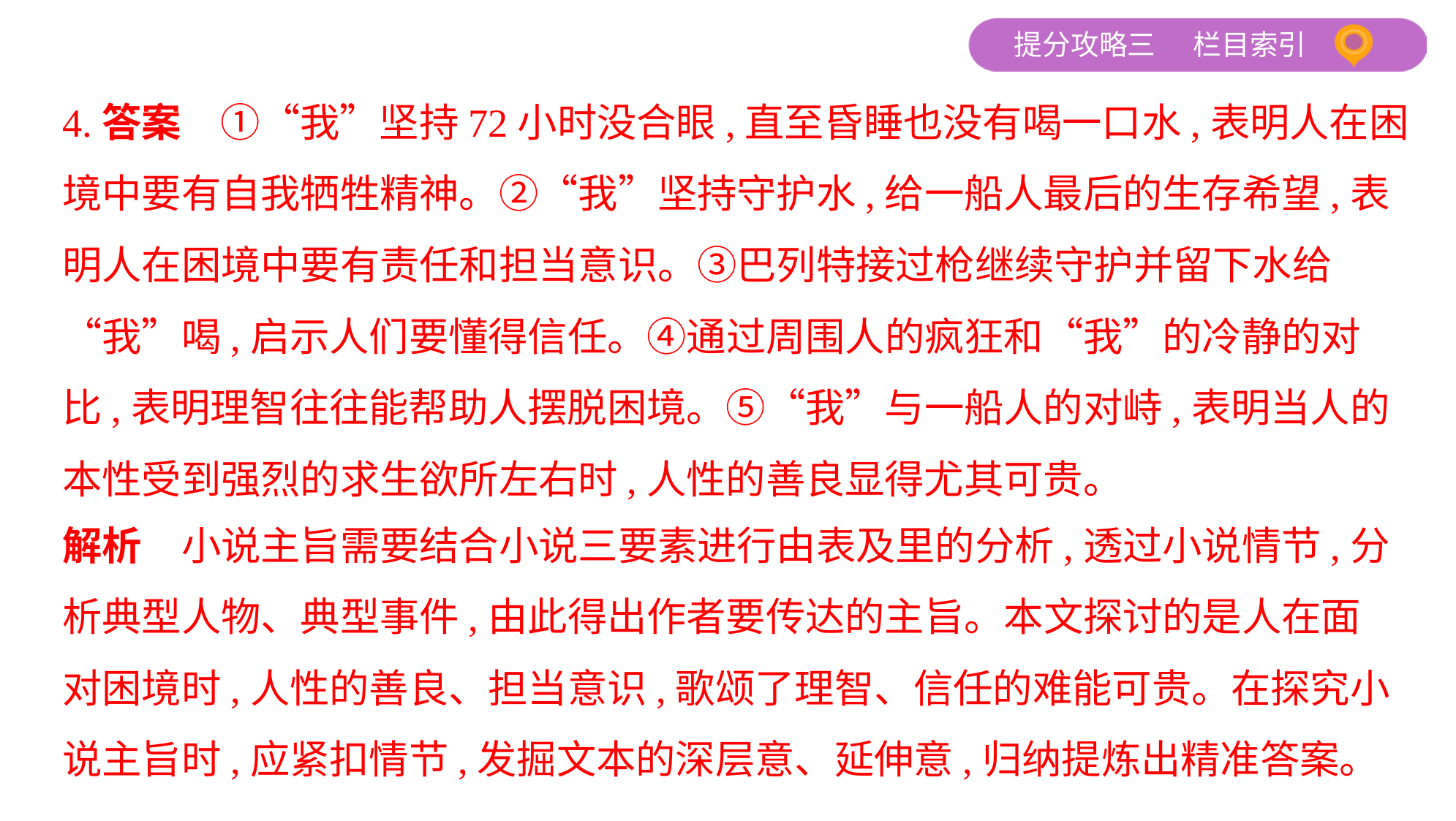

4.答案　①“我”坚持72小时没合眼,直至昏睡也没有喝一口水,表明人在困
境中要有自我牺牲精神。②“我”坚持守护水,给一船人最后的生存希望,表
明人在困境中要有责任和担当意识。③巴列特接过枪继续守护并留下水给
“我”喝,启示人们要懂得信任。④通过周围人的疯狂和“我”的冷静的对
比,表明理智往往能帮助人摆脱困境。⑤“我”与一船人的对峙,表明当人的
本性受到强烈的求生欲所左右时,人性的善良显得尤其可贵。
解析　小说主旨需要结合小说三要素进行由表及里的分析,透过小说情节,分
析典型人物、典型事件,由此得出作者要传达的主旨。本文探讨的是人在面
对困境时,人性的善良、担当意识,歌颂了理智、信任的难能可贵。在探究小
说主旨时,应紧扣情节,发掘文本的深层意、延伸意,归纳提炼出精准答案。